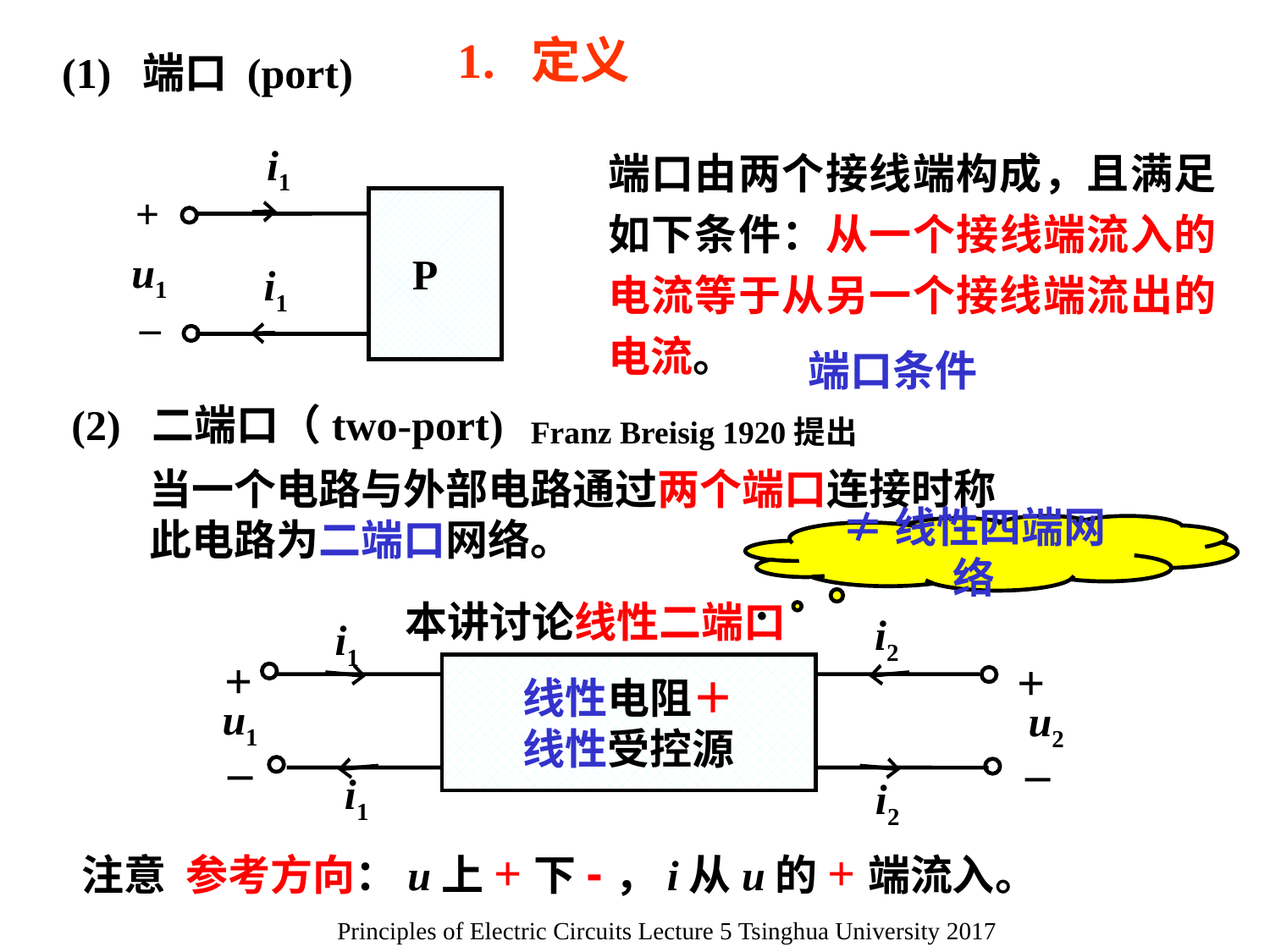

1.  定义
(1)  端口 (port)
端口由两个接线端构成，且满足如下条件：从一个接线端流入的电流等于从另一个接线端流出的电流。
i1
+

u1
i1
–

P
端口条件
(2)  二端口（two-port)
Franz Breisig 1920提出
当一个电路与外部电路通过两个端口连接时称此电路为二端口网络。
≠线性四端网络
本讲讨论线性二端口
i2
i1
+
+

u2
–

线性电阻＋
线性受控源

u1
–

i1

i2

注意  参考方向：u上+下-，i从u的+端流入。
Principles of Electric Circuits Lecture 5 Tsinghua University 2017